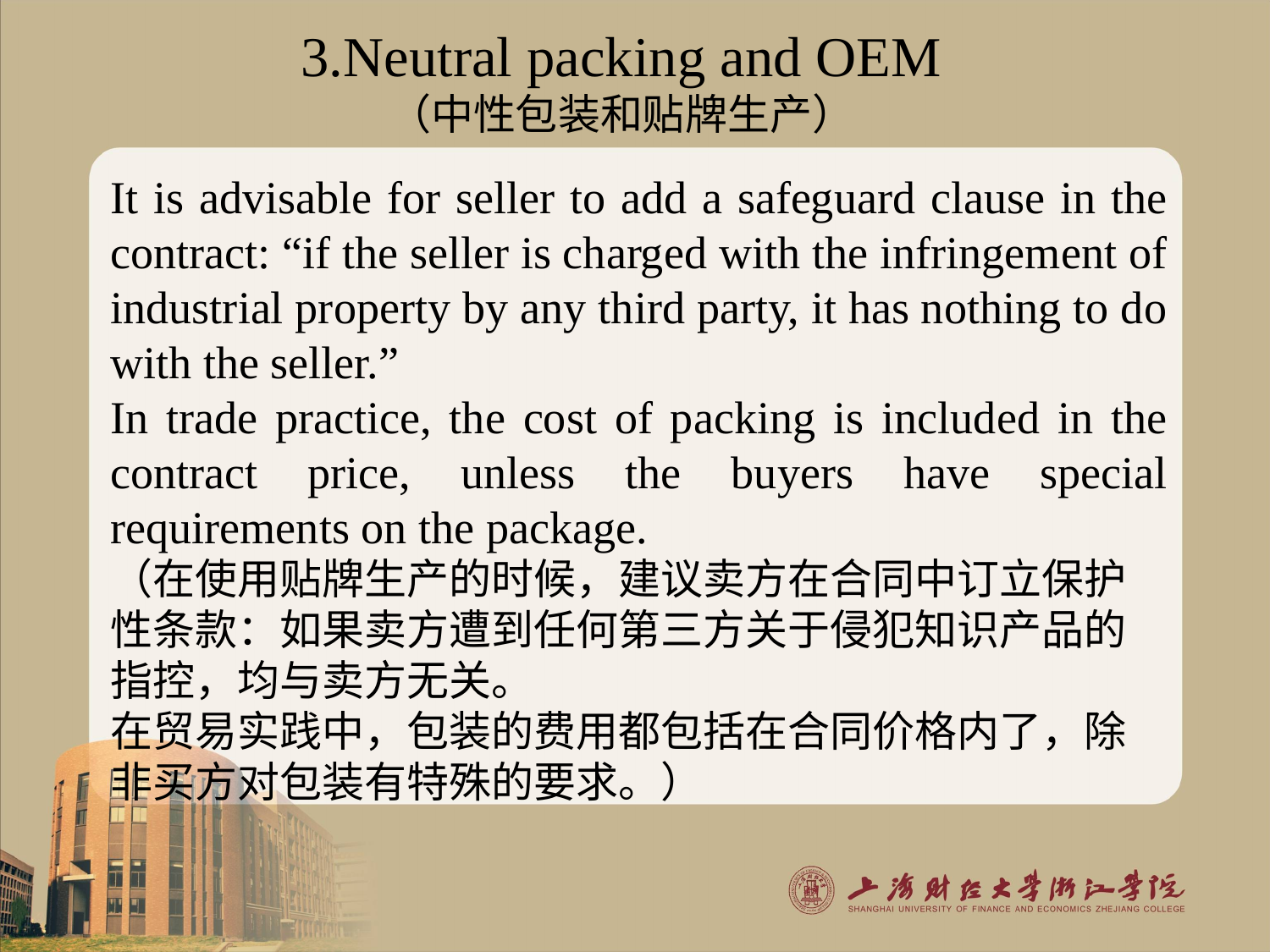

3.Neutral packing and OEM
（中性包装和贴牌生产）
It is advisable for seller to add a safeguard clause in the contract: “if the seller is charged with the infringement of industrial property by any third party, it has nothing to do with the seller.”
In trade practice, the cost of packing is included in the contract price, unless the buyers have special requirements on the package.
（在使用贴牌生产的时候，建议卖方在合同中订立保护性条款：如果卖方遭到任何第三方关于侵犯知识产品的指控，均与卖方无关。
在贸易实践中，包装的费用都包括在合同价格内了，除非买方对包装有特殊的要求。）